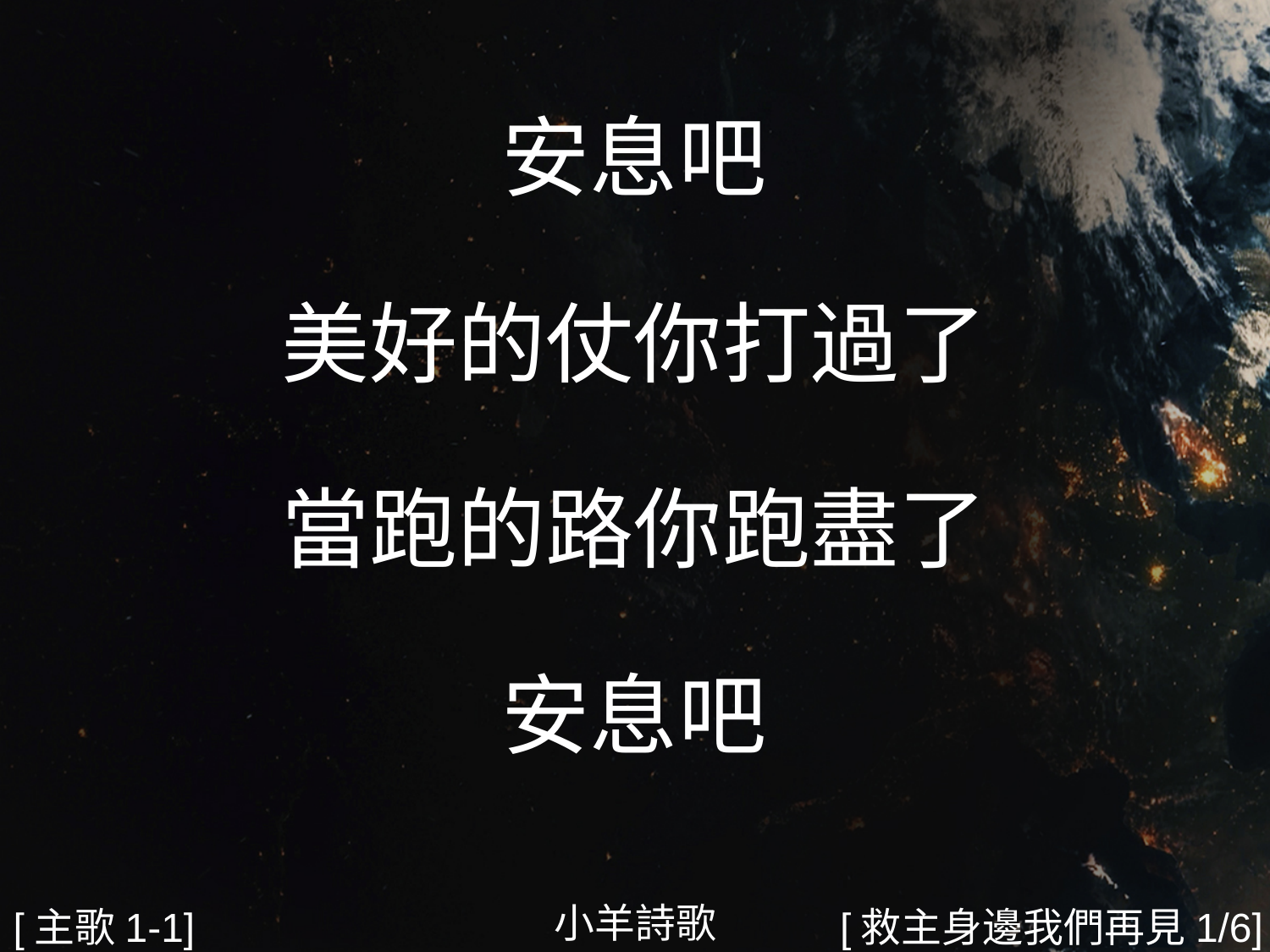

安息吧

美好的仗你打過了

當跑的路你跑盡了

安息吧
#

小羊詩歌
[主歌1-1]
[救主身邊我們再見1/6]